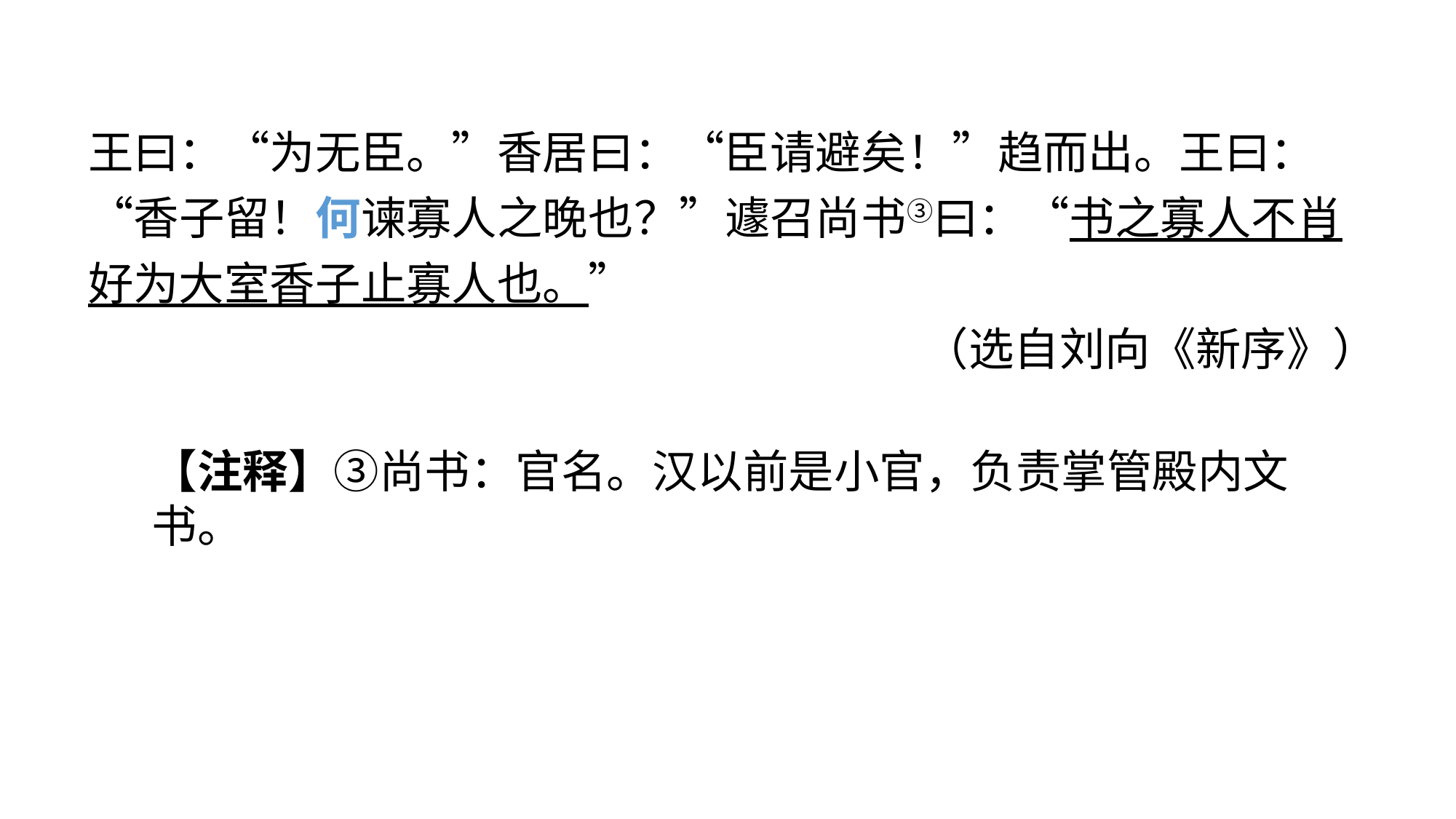

王曰：“为无臣。”香居曰：“臣请避矣！”趋而出。王曰：“香子留！何谏寡人之晚也？”遽召尚书③曰：“书之寡人不肖好为大室香子止寡人也。”
（选自刘向《新序》）
【注释】③尚书：官名。汉以前是小官，负责掌管殿内文书。